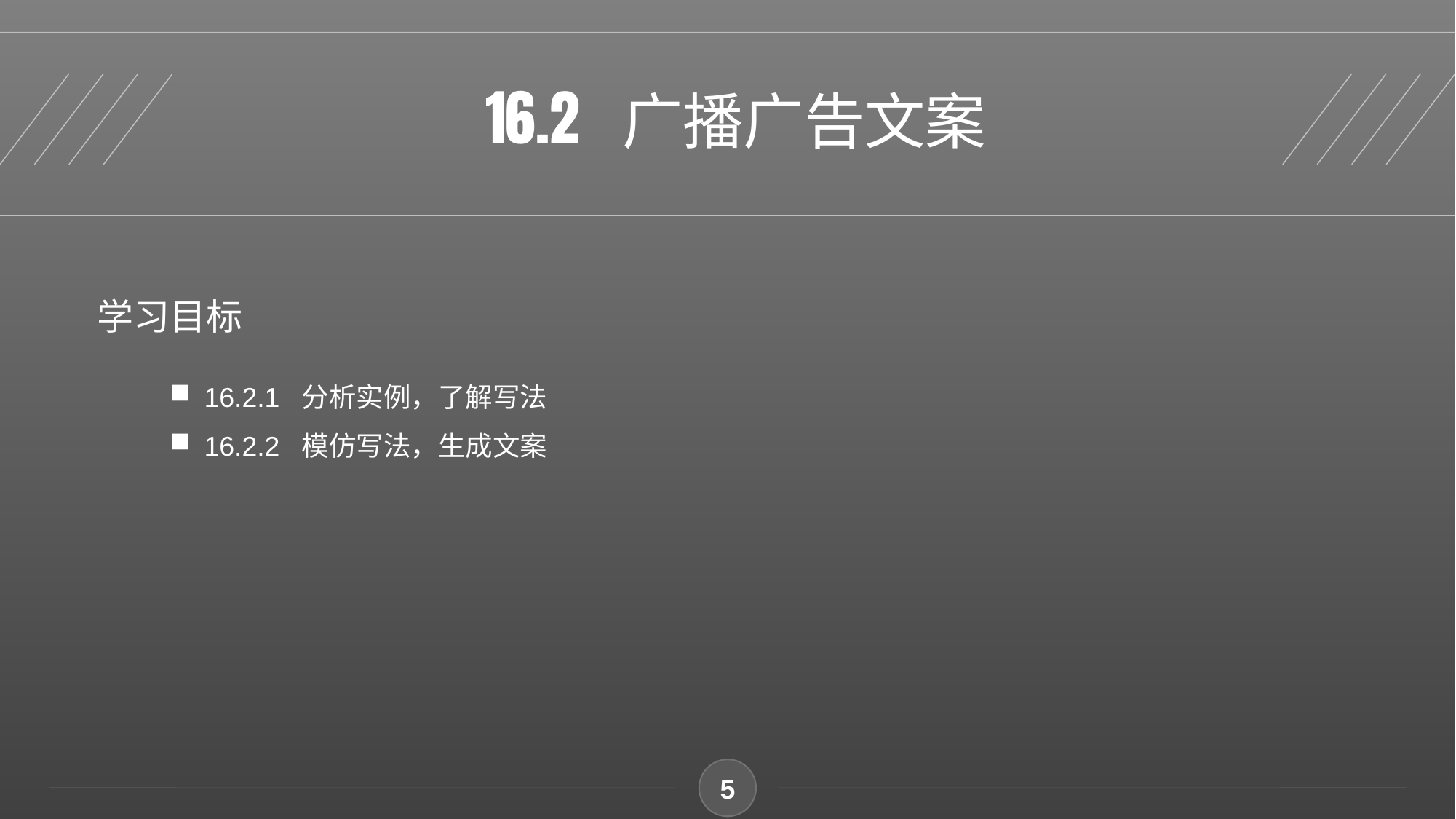

16.2  广播广告文案

学习目标
16.2.1  分析实例，了解写法
16.2.2  模仿写法，生成文案